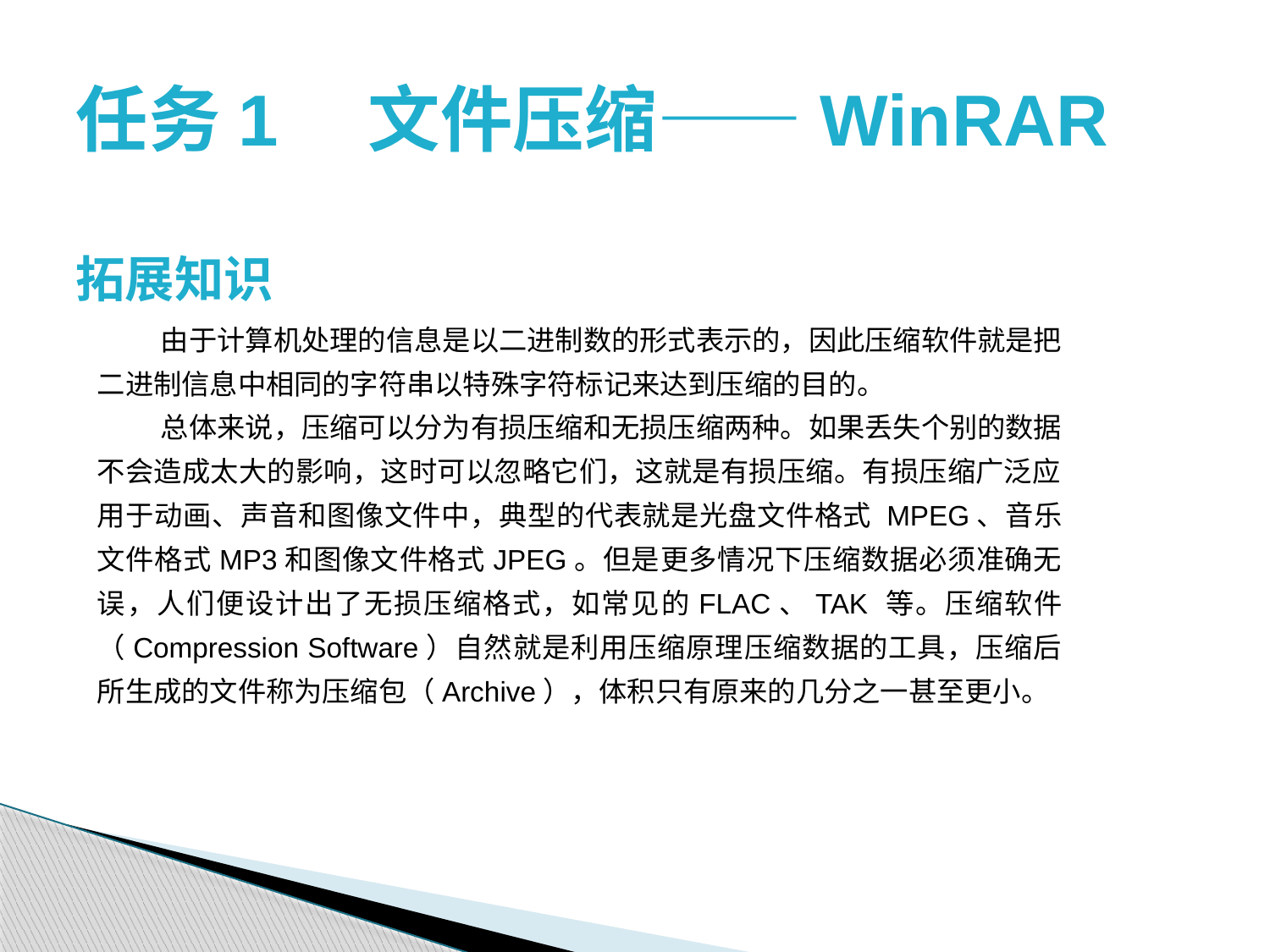

# 任务1　文件压缩——WinRAR
拓展知识
由于计算机处理的信息是以二进制数的形式表示的，因此压缩软件就是把二进制信息中相同的字符串以特殊字符标记来达到压缩的目的。
总体来说，压缩可以分为有损压缩和无损压缩两种。如果丢失个别的数据不会造成太大的影响，这时可以忽略它们，这就是有损压缩。有损压缩广泛应用于动画、声音和图像文件中，典型的代表就是光盘文件格式 MPEG、音乐文件格式MP3和图像文件格式JPEG。但是更多情况下压缩数据必须准确无误，人们便设计出了无损压缩格式，如常见的FLAC、TAK 等。压缩软件（Compression Software）自然就是利用压缩原理压缩数据的工具，压缩后所生成的文件称为压缩包（Archive），体积只有原来的几分之一甚至更小。